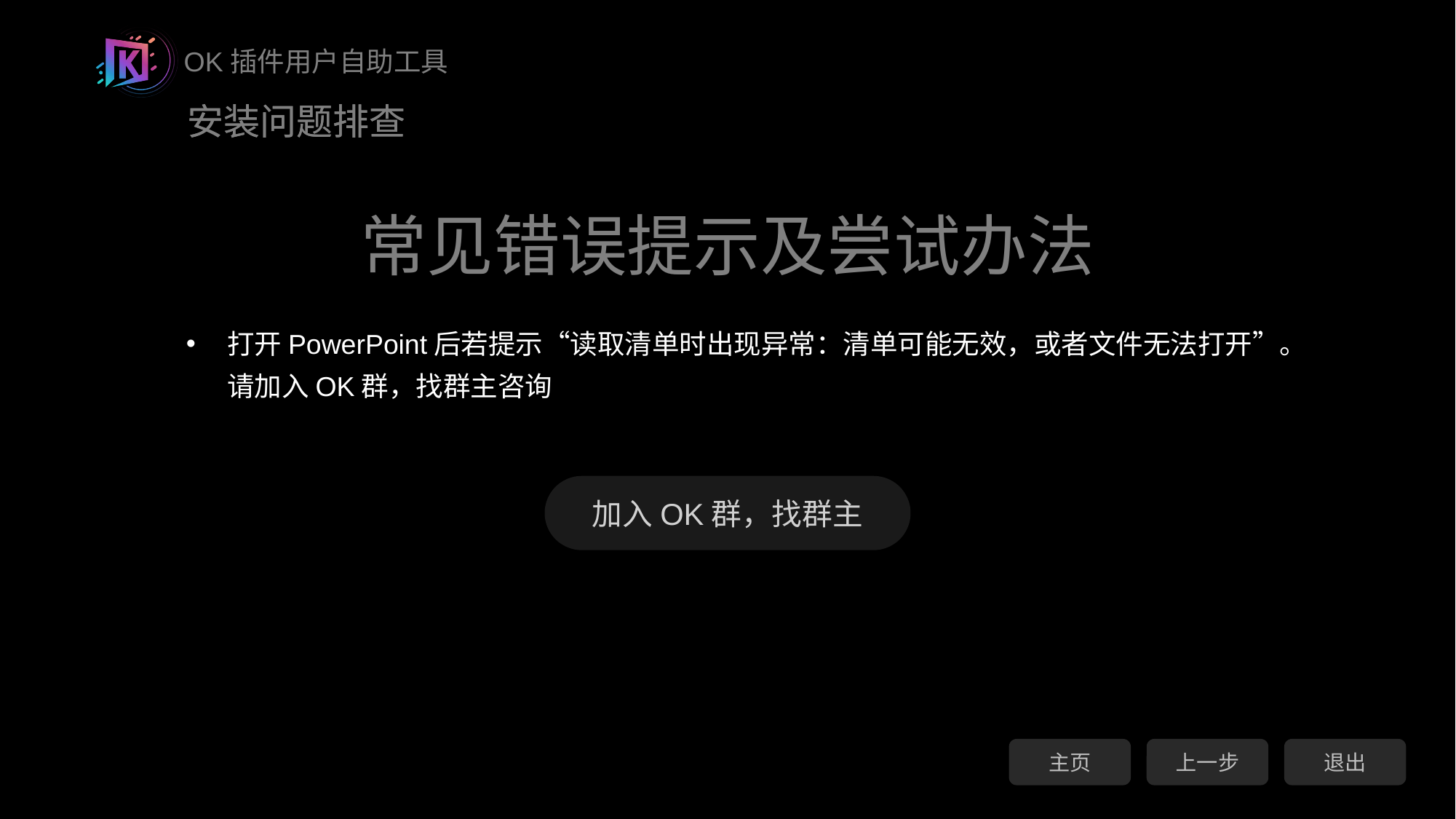

安装问题排查
常见错误提示及尝试办法
打开PowerPoint后若提示“读取清单时出现异常：清单可能无效，或者文件无法打开”。请加入OK群，找群主咨询
加入OK群，找群主